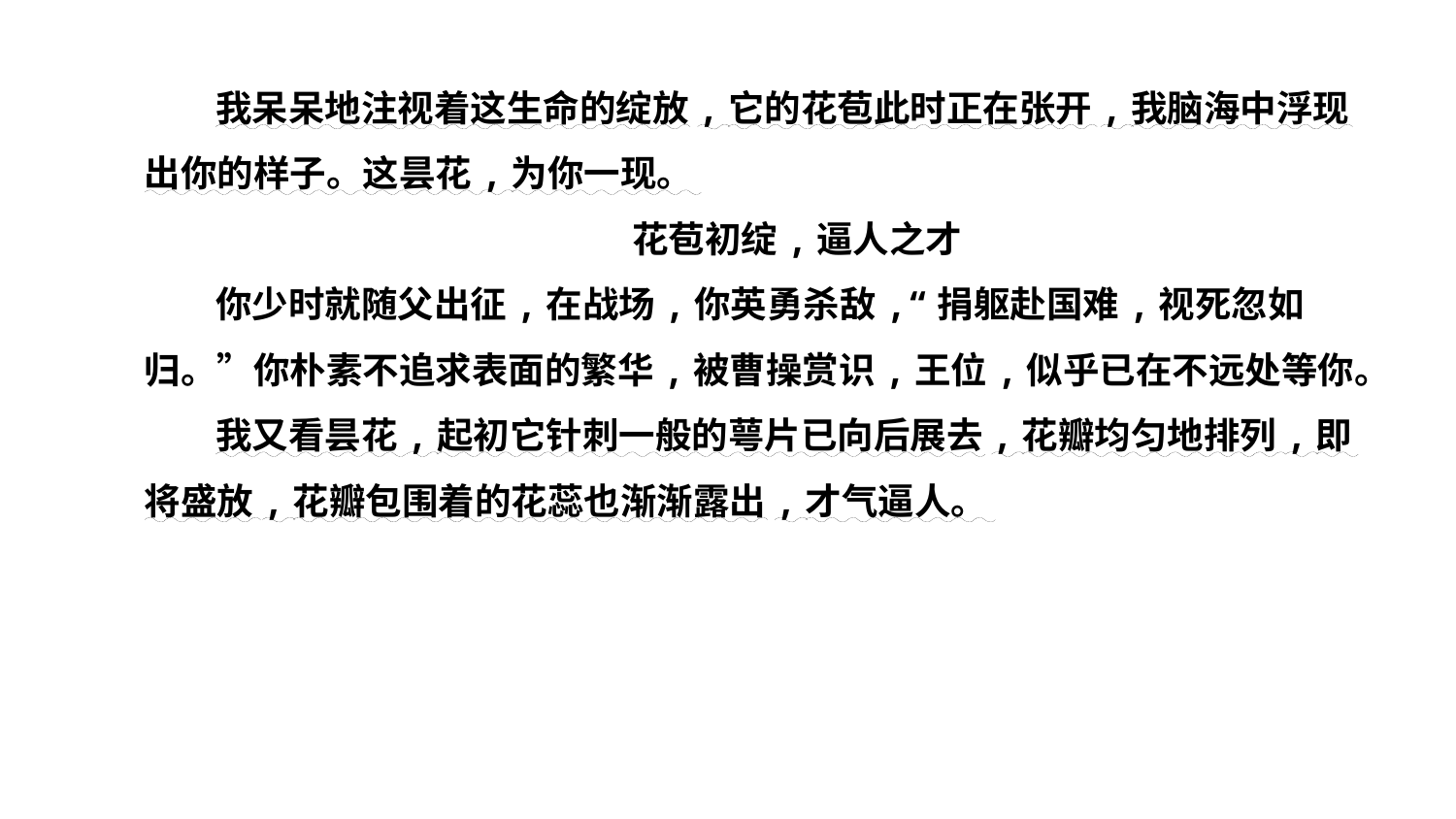

我呆呆地注视着这生命的绽放,它的花苞此时正在张开,我脑海中浮现出你的样子。这昙花,为你一现。
花苞初绽,逼人之才
你少时就随父出征,在战场,你英勇杀敌,“捐躯赴国难,视死忽如归。”你朴素不追求表面的繁华,被曹操赏识,王位,似乎已在不远处等你。
我又看昙花,起初它针刺一般的萼片已向后展去,花瓣均匀地排列,即将盛放,花瓣包围着的花蕊也渐渐露出,才气逼人。